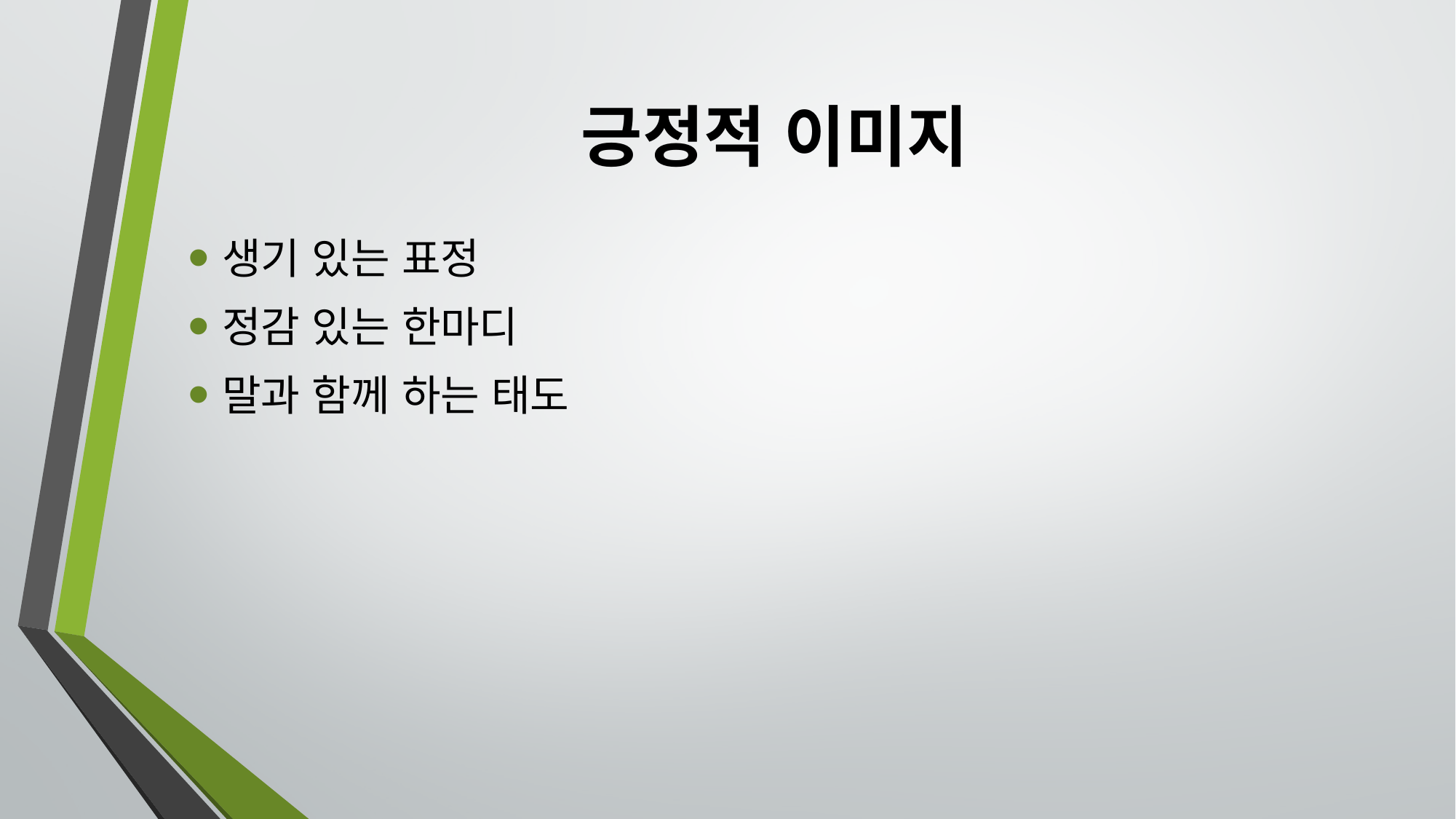

# 긍정적 이미지
생기 있는 표정
정감 있는 한마디
말과 함께 하는 태도